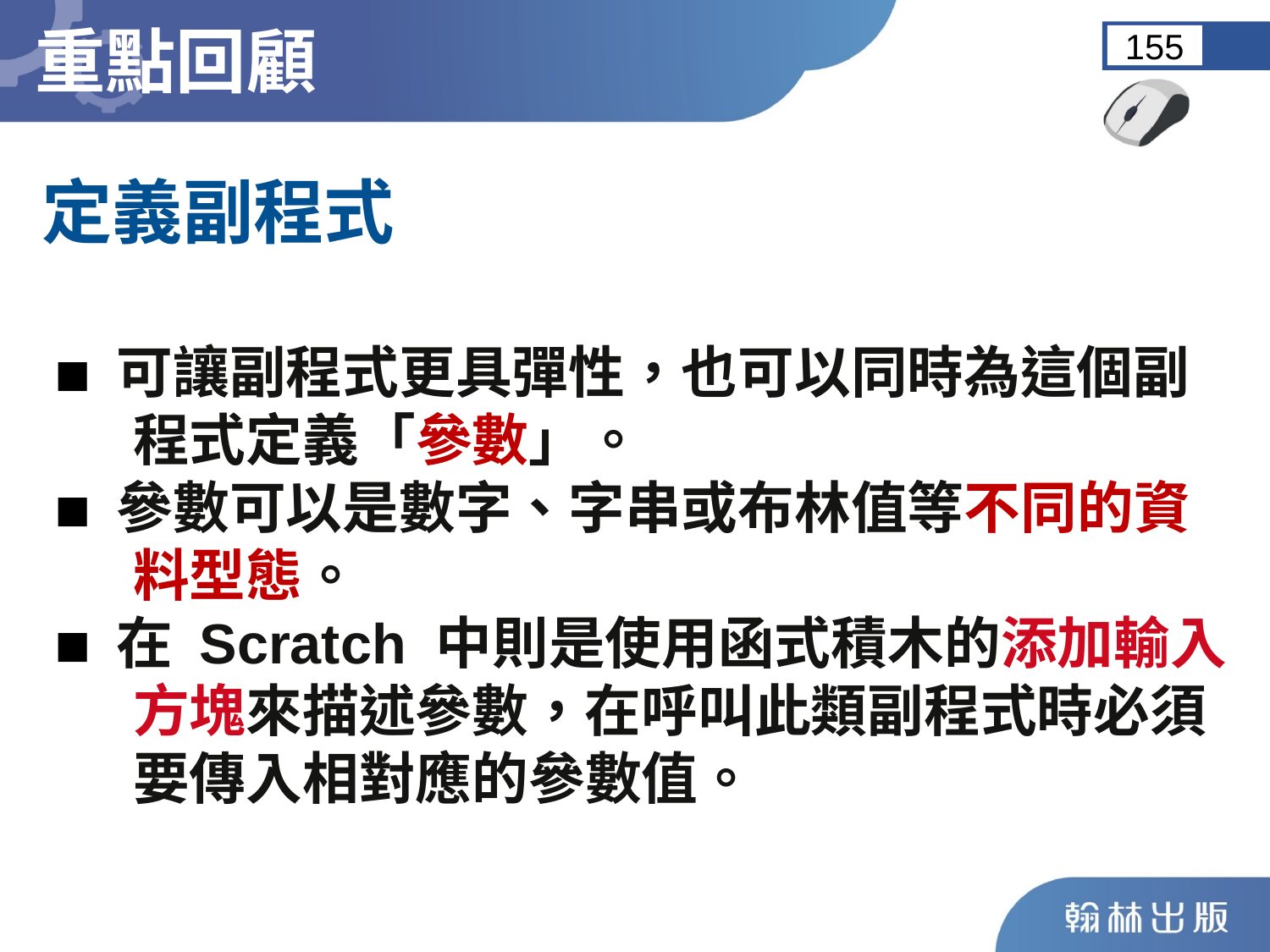

重點回顧

155
定義副程式

 ◼︎ 可讓副程式更具彈性，也可以同時為這個副
      程式定義「參數」。
 ◼︎ 參數可以是數字、字串或布林值等不同的資
      料型態。
 ◼︎ 在 Scratch 中則是使用函式積木的添加輸入
      方塊來描述參數，在呼叫此類副程式時必須
      要傳入相對應的參數值。